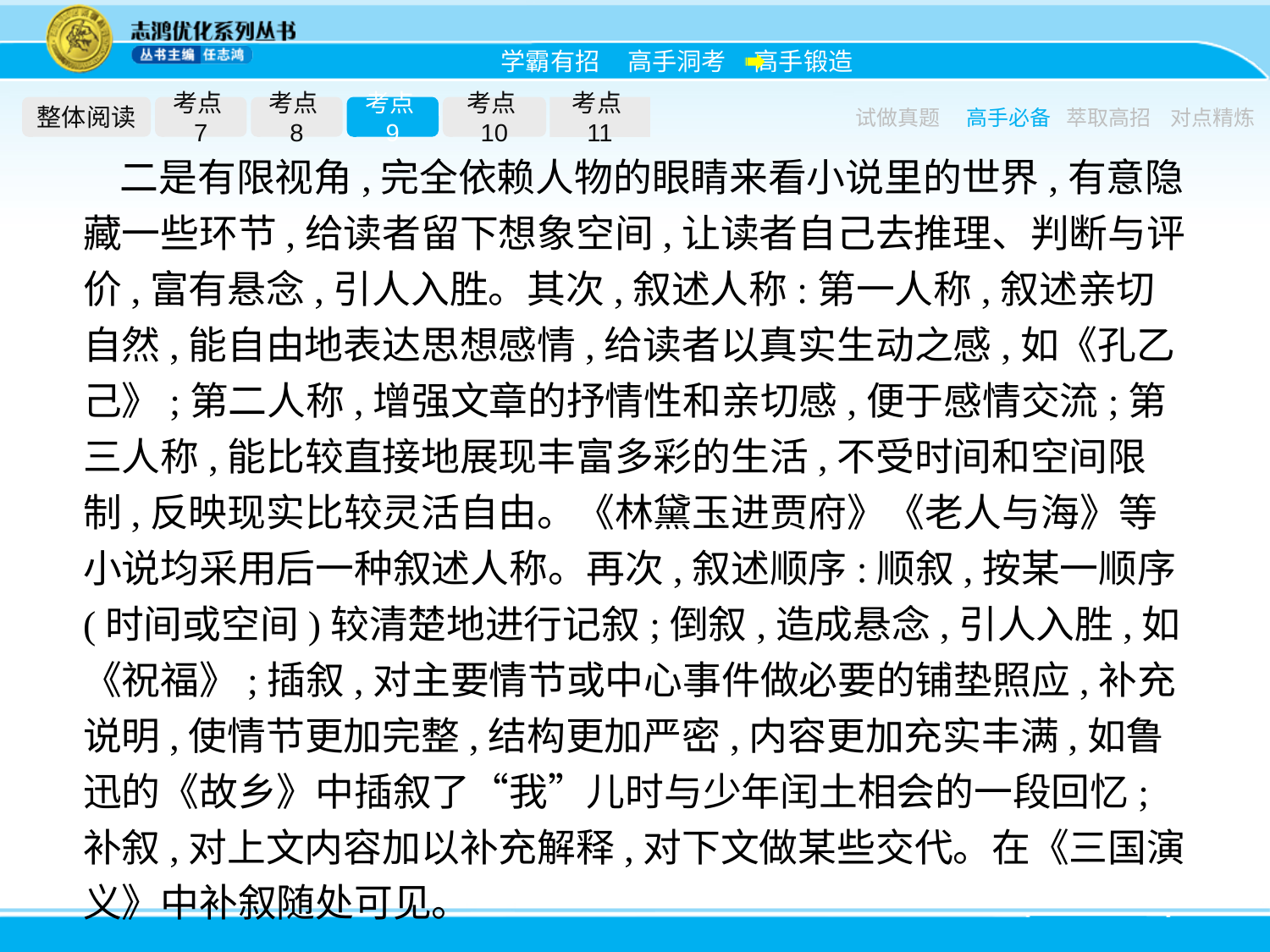

整体阅读
考点7
考点8
考点9
考点10
考点11
试做真题
高手必备
萃取高招
对点精炼
二是有限视角,完全依赖人物的眼睛来看小说里的世界,有意隐藏一些环节,给读者留下想象空间,让读者自己去推理、判断与评价,富有悬念,引人入胜。其次,叙述人称:第一人称,叙述亲切自然,能自由地表达思想感情,给读者以真实生动之感,如《孔乙己》;第二人称,增强文章的抒情性和亲切感,便于感情交流;第三人称,能比较直接地展现丰富多彩的生活,不受时间和空间限制,反映现实比较灵活自由。《林黛玉进贾府》《老人与海》等小说均采用后一种叙述人称。再次,叙述顺序:顺叙,按某一顺序(时间或空间)较清楚地进行记叙;倒叙,造成悬念,引人入胜,如《祝福》;插叙,对主要情节或中心事件做必要的铺垫照应,补充说明,使情节更加完整,结构更加严密,内容更加充实丰满,如鲁迅的《故乡》中插叙了“我”儿时与少年闰土相会的一段回忆;补叙,对上文内容加以补充解释,对下文做某些交代。在《三国演义》中补叙随处可见。